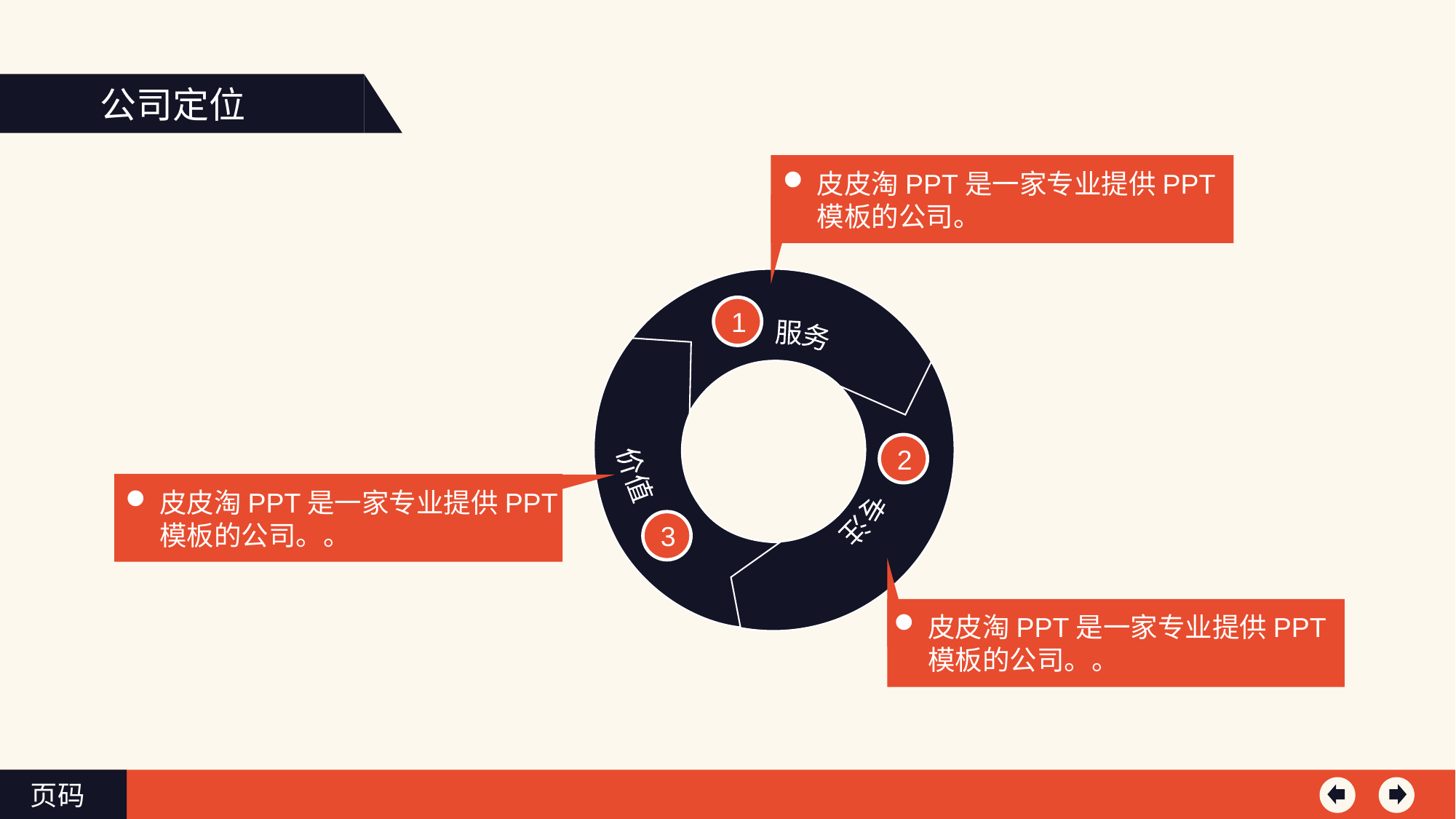

公司定位

皮皮淘PPT是一家专业提供PPT模板的公司。

服务
价值
专注
1
2
3

皮皮淘PPT是一家专业提供PPT模板的公司。。

皮皮淘PPT是一家专业提供PPT模板的公司。。
页码